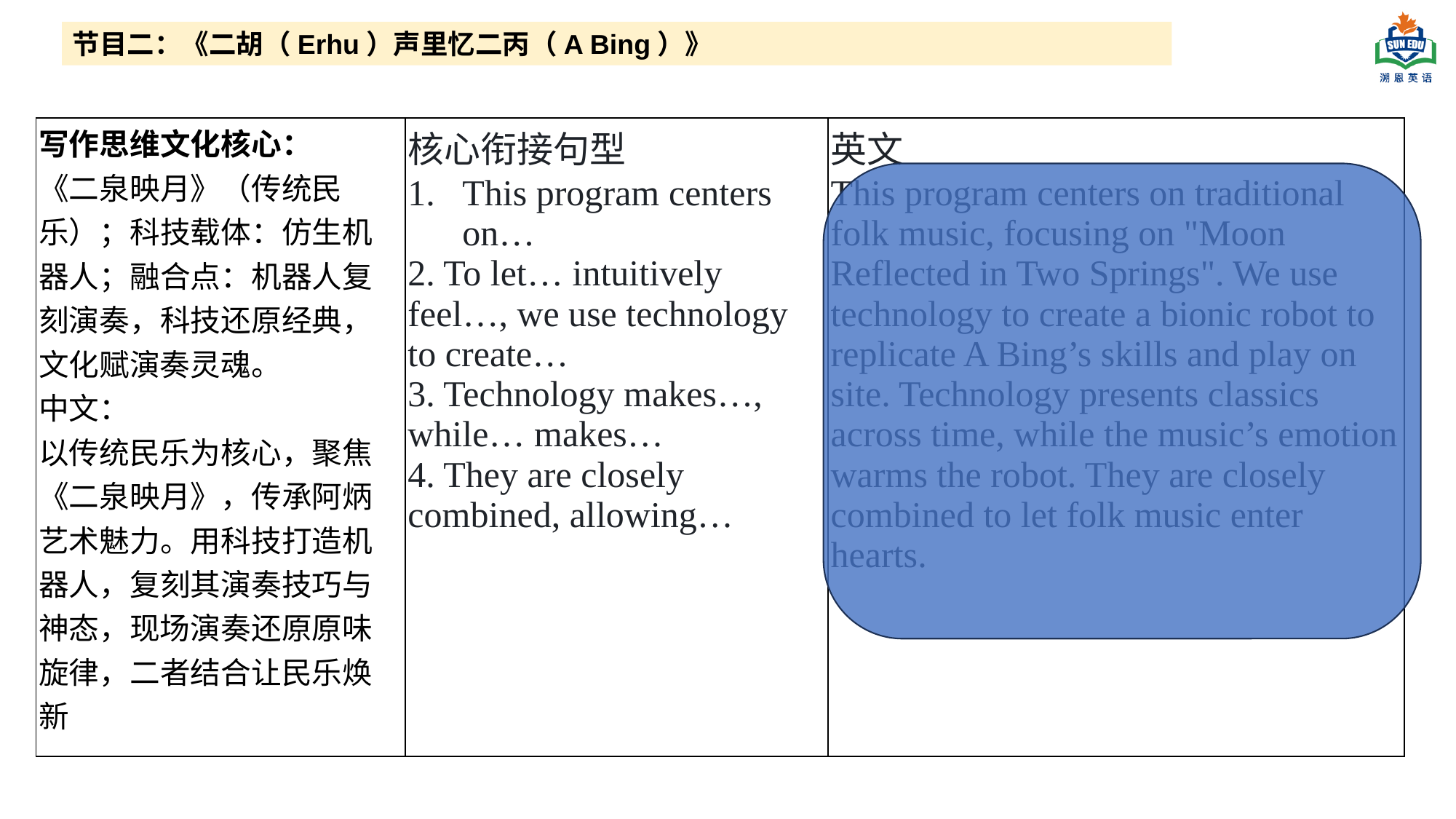

节目二：《二胡（Erhu）声里忆二丙（A Bing）》
| 写作思维文化核心： 《二泉映月》（传统民乐）；科技载体：仿生机器人；融合点：机器人复刻演奏，科技还原经典，文化赋演奏灵魂。 中文： 以传统民乐为核心，聚焦《二泉映月》，传承阿炳艺术魅力。用科技打造机器人，复刻其演奏技巧与神态，现场演奏还原原味旋律，二者结合让民乐焕新 | 核心衔接句型 This program centers on… 2. To let… intuitively feel…, we use technology to create… 3. Technology makes…, while… makes… 4. They are closely combined, allowing… | 英文 This program centers on traditional folk music, focusing on "Moon Reflected in Two Springs". We use technology to create a bionic robot to replicate A Bing’s skills and play on site. Technology presents classics across time, while the music’s emotion warms the robot. They are closely combined to let folk music enter hearts. |
| --- | --- | --- |